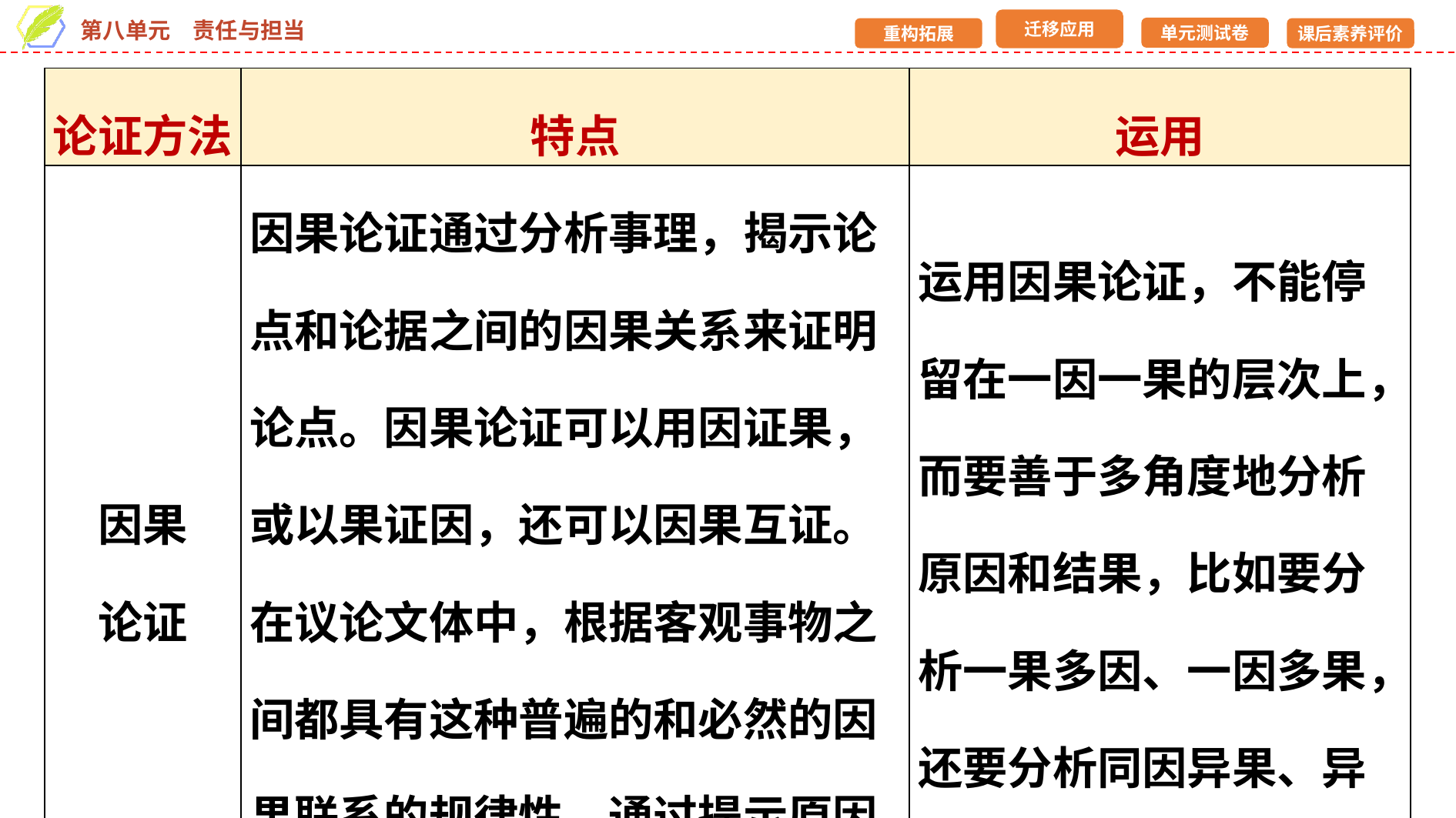

| 论证方法 | 特点 | 运用 |
| --- | --- | --- |
| 因果 论证 | 因果论证通过分析事理，揭示论点和论据之间的因果关系来证明论点。因果论证可以用因证果，或以果证因，还可以因果互证。在议论文体中，根据客观事物之间都具有这种普遍的和必然的因果联系的规律性，通过提示原因来论证结果的就是因果论证 | 运用因果论证，不能停留在一因一果的层次上，而要善于多角度地分析原因和结果，比如要分析一果多因、一因多果，还要分析同因异果、异因同果以及互为因果 |